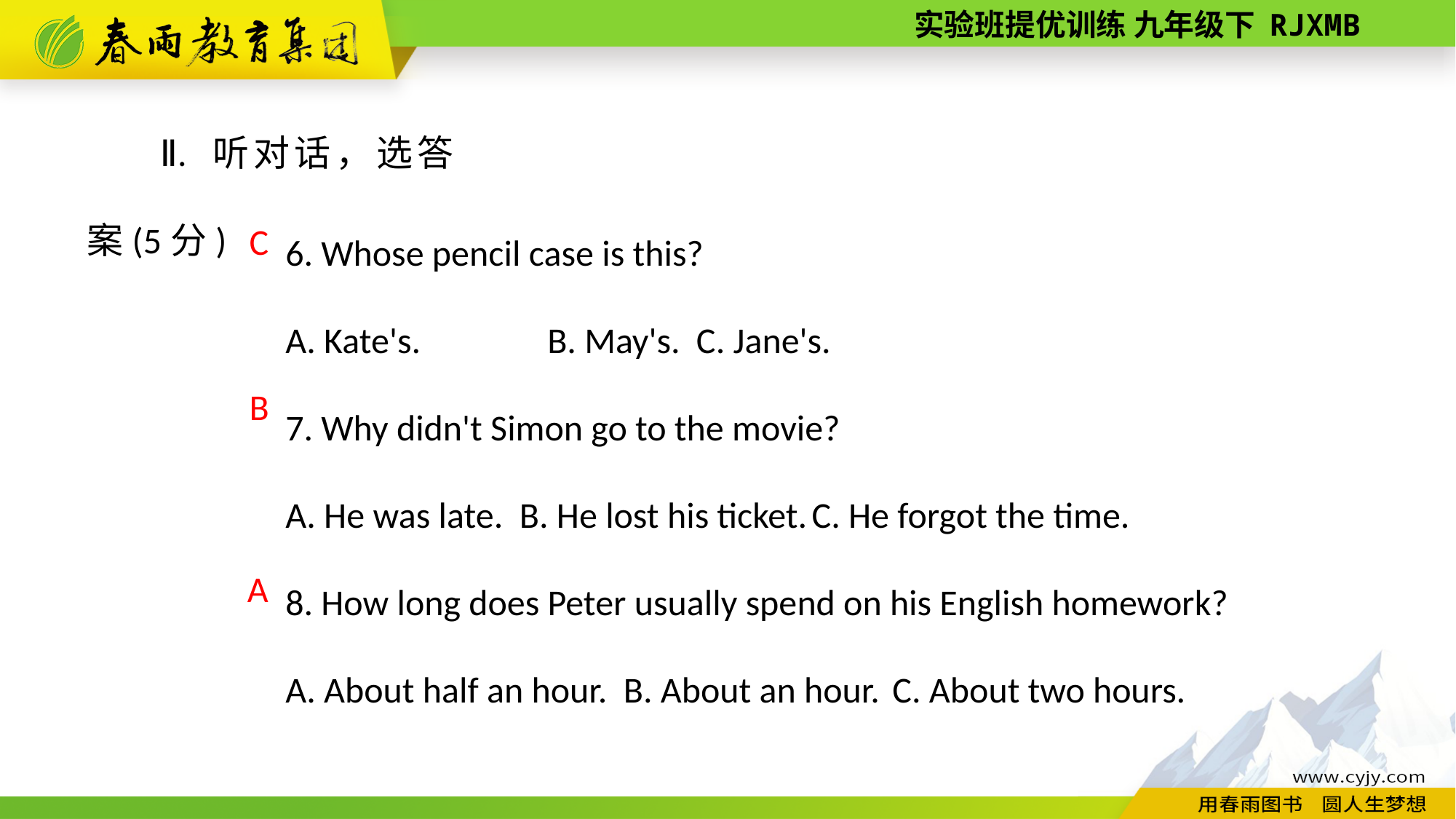

Ⅱ. 听对话，选答案(5分)
6. Whose pencil case is this?
A. Kate's.　　　B. May's.  C. Jane's.
7. Why didn't Simon go to the movie?
A. He was late.  B. He lost his ticket. C. He forgot the time.
8. How long does Peter usually spend on his English homework?
A. About half an hour.  B. About an hour.  C. About two hours.
C
B
A